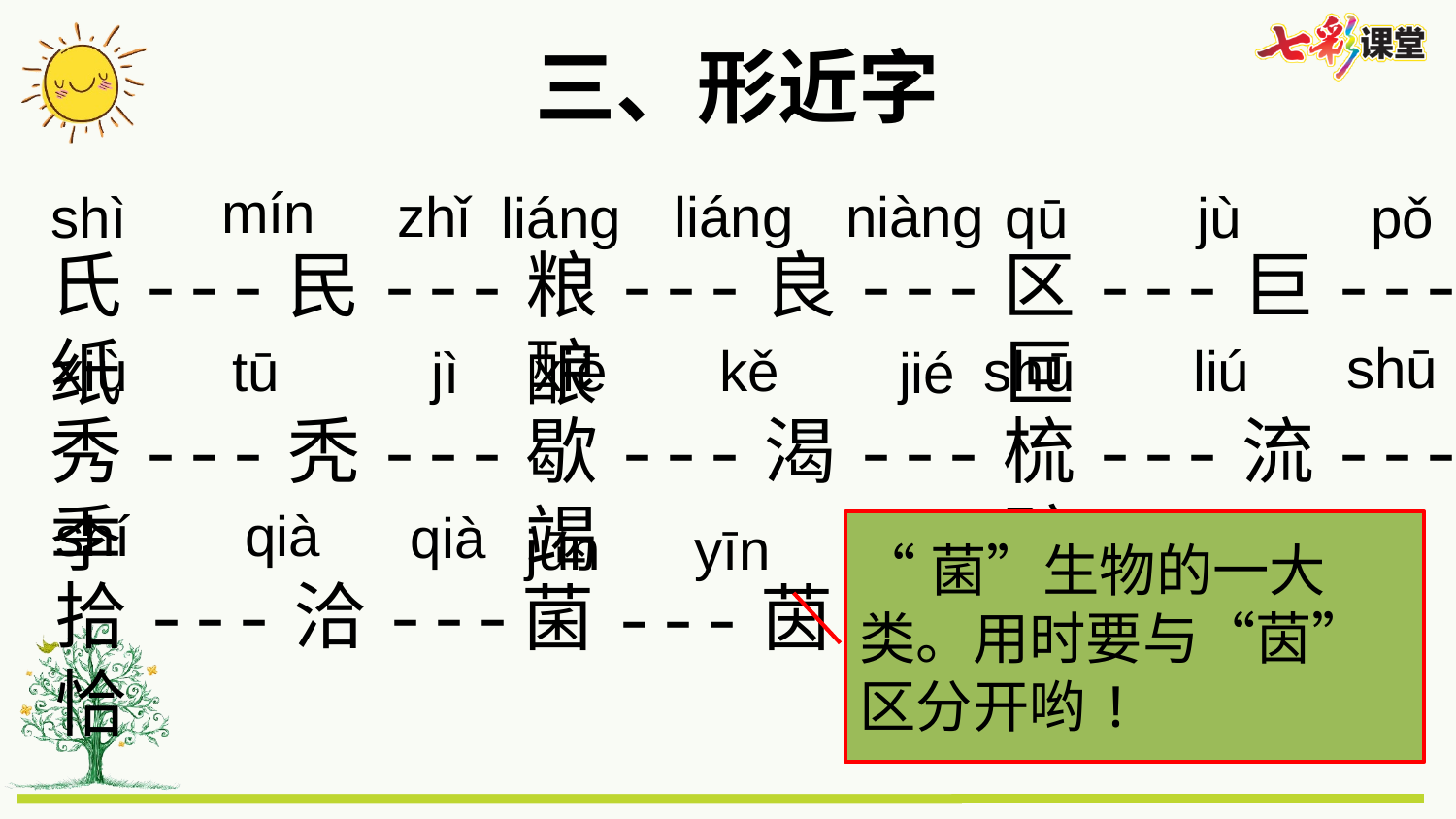

三、形近字
mín
zhǐ
liáng
niàng
shì
liáng
qū
jù
pǒ
氏---民---纸
粮---良---酿
区---巨---叵
shū
xiù
tū
xiē
kě
shū
liú
jì
jié
秀---秃---季
歇---渴---竭
梳---流---疏
shí
qià
qià
jūn
yīn
“菌”生物的一大类。用时要与“茵”区分开哟!
拾---洽---恰
菌---茵